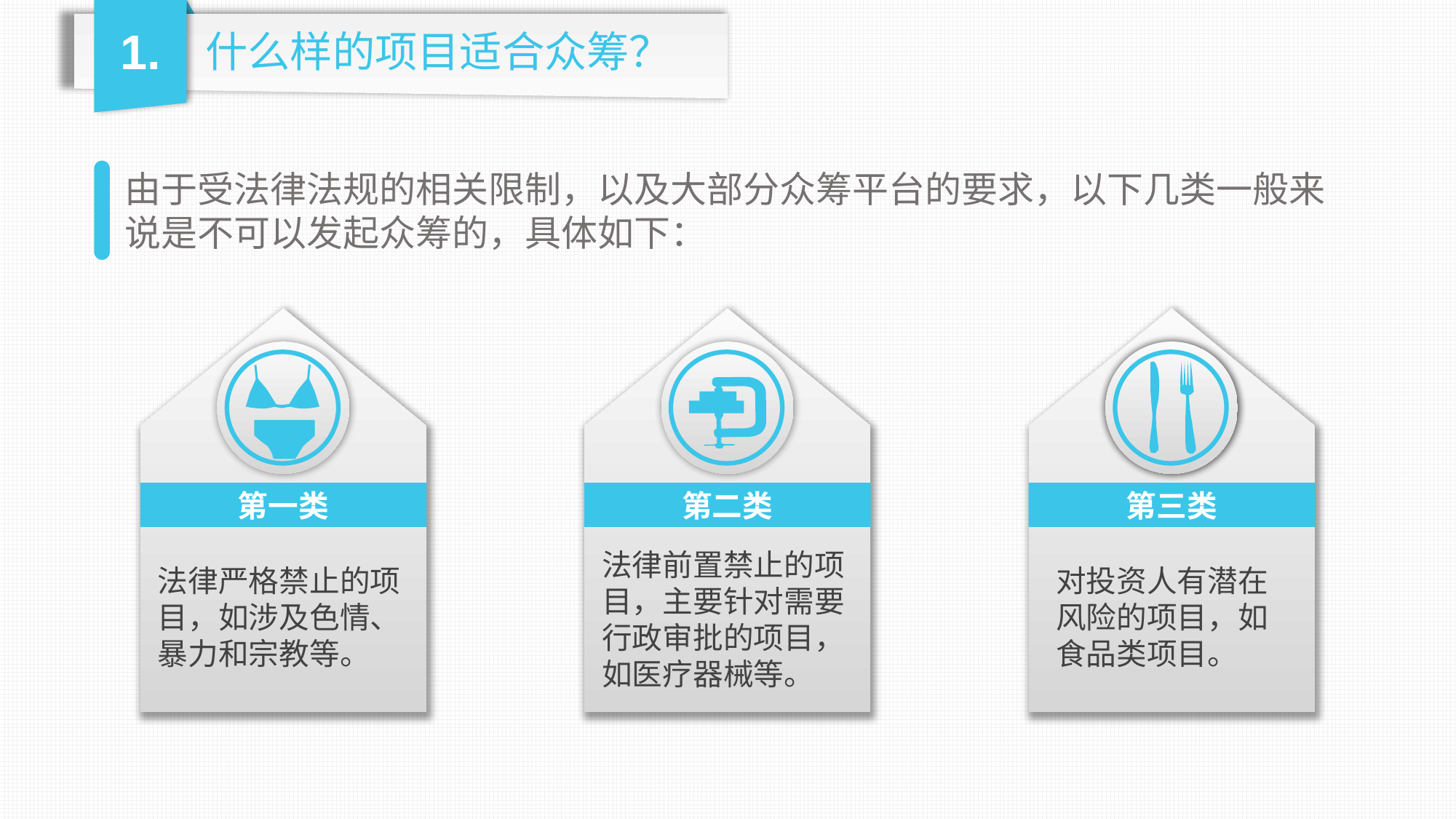

1.
什么样的项目适合众筹？

由于受法律法规的相关限制，以及大部分众筹平台的要求，以下几类一般来说是不可以发起众筹的，具体如下：

第一类
第二类
第三类
法律前置禁止的项目，主要针对需要行政审批的项目，如医疗器械等。
法律严格禁止的项目，如涉及色情、暴力和宗教等。
对投资人有潜在风险的项目，如食品类项目。